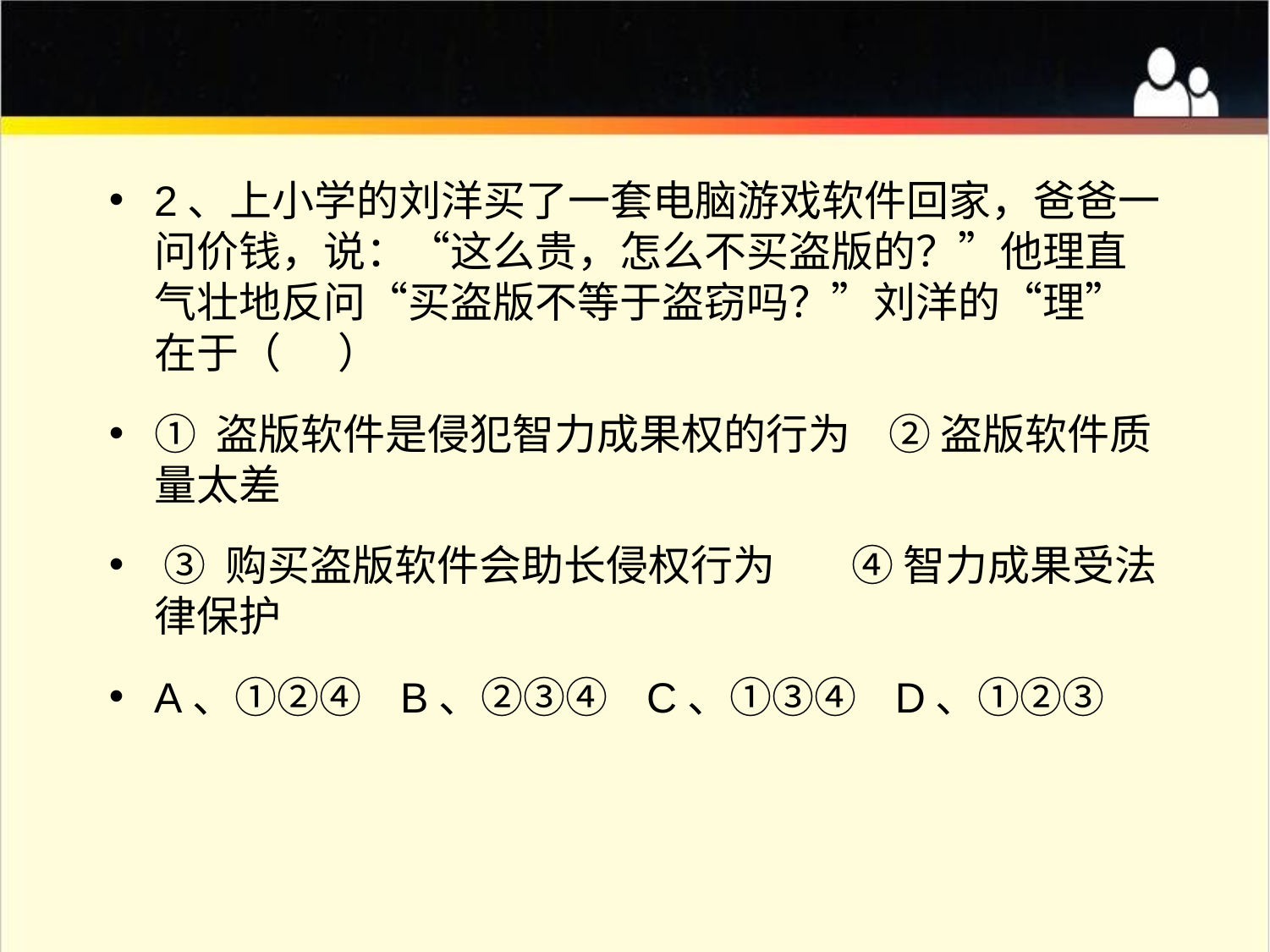

2、上小学的刘洋买了一套电脑游戏软件回家，爸爸一问价钱，说：“这么贵，怎么不买盗版的？”他理直气壮地反问“买盗版不等于盗窃吗？”刘洋的“理”在于（      ）
① 盗版软件是侵犯智力成果权的行为    ② 盗版软件质量太差
 ③ 购买盗版软件会助长侵权行为        ④ 智力成果受法律保护
A、①②④   B、②③④   C、①③④   D、①②③